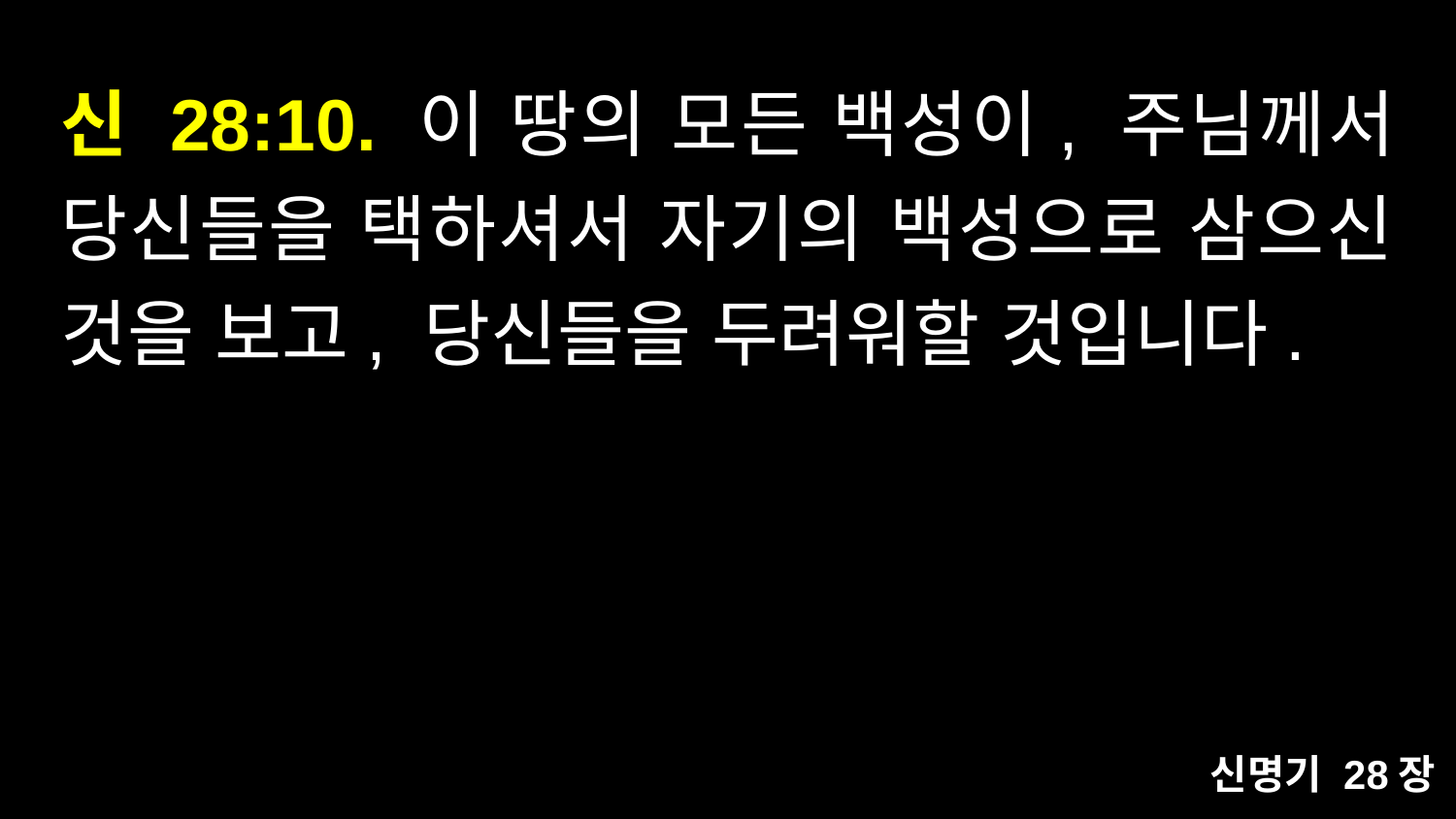

# 신 28:10. 이 땅의 모든 백성이, 주님께서 당신들을 택하셔서 자기의 백성으로 삼으신 것을 보고, 당신들을 두려워할 것입니다.
신명기 28장